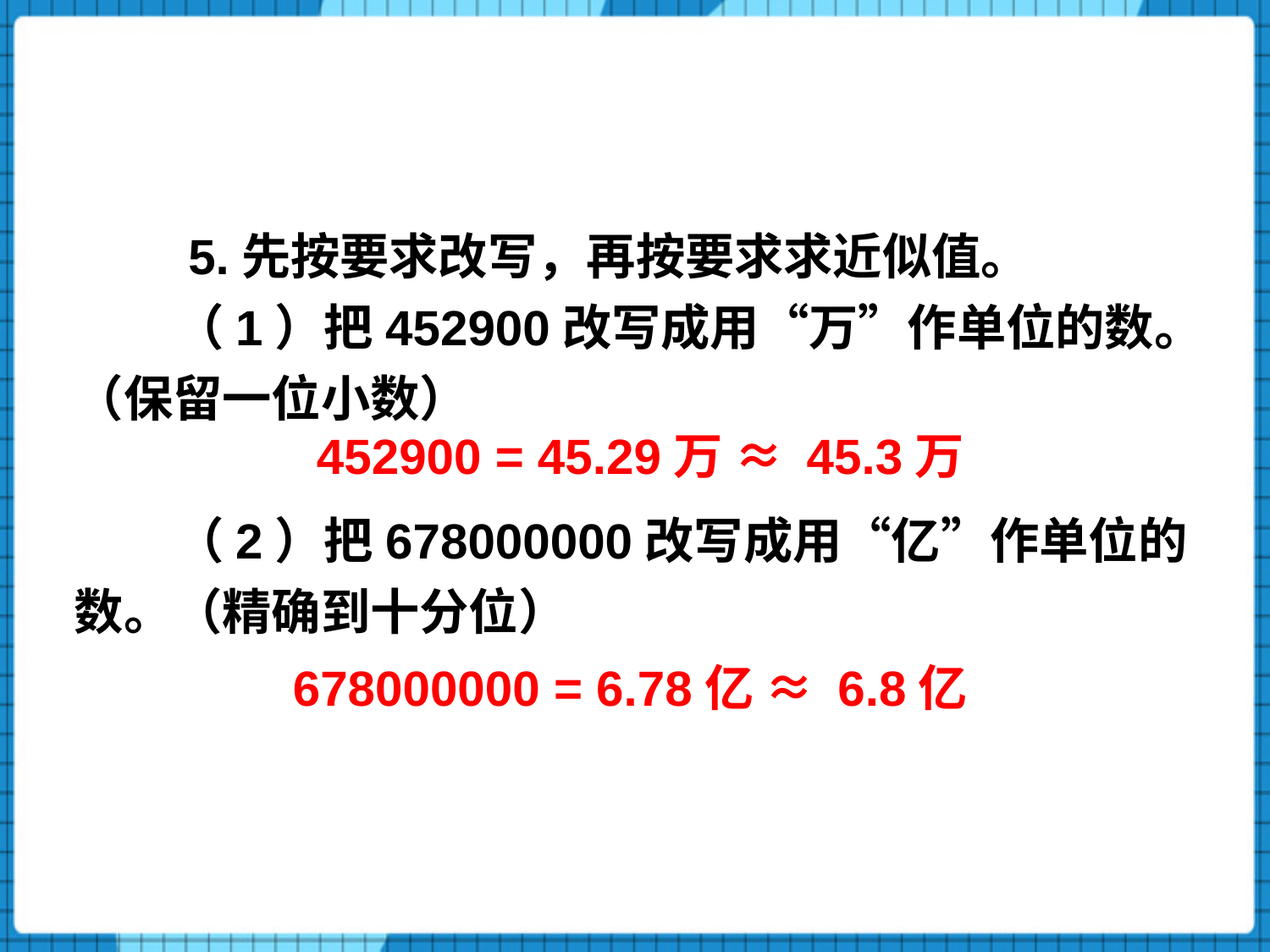

5.先按要求改写，再按要求求近似值。
（1）把452900改写成用“万”作单位的数。（保留一位小数）

（2）把678000000改写成用“亿”作单位的数。（精确到十分位）
452900 = 45.29万 ≈ 45.3万
678000000 = 6.78亿 ≈ 6.8亿